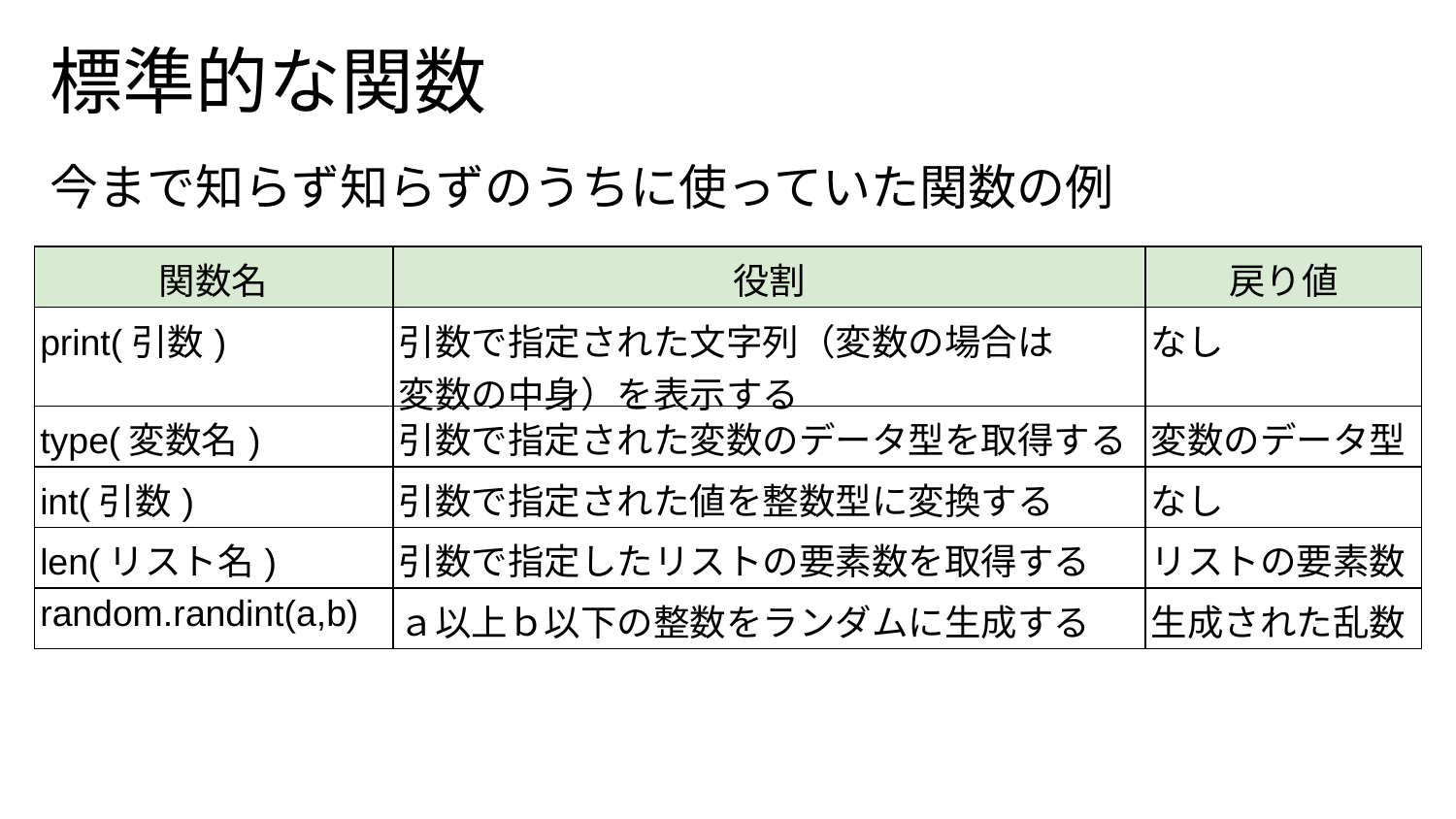

# 標準的な関数
今まで知らず知らずのうちに使っていた関数の例
| 関数名 | 役割 | 戻り値 |
| --- | --- | --- |
| print(引数) | 引数で指定された文字列（変数の場合は 変数の中身）を表示する | なし |
| type(変数名) | 引数で指定された変数のデータ型を取得する | 変数のデータ型 |
| int(引数) | 引数で指定された値を整数型に変換する | なし |
| len(リスト名) | 引数で指定したリストの要素数を取得する | リストの要素数 |
| random.randint(a,b) | ａ以上ｂ以下の整数をランダムに生成する | 生成された乱数 |